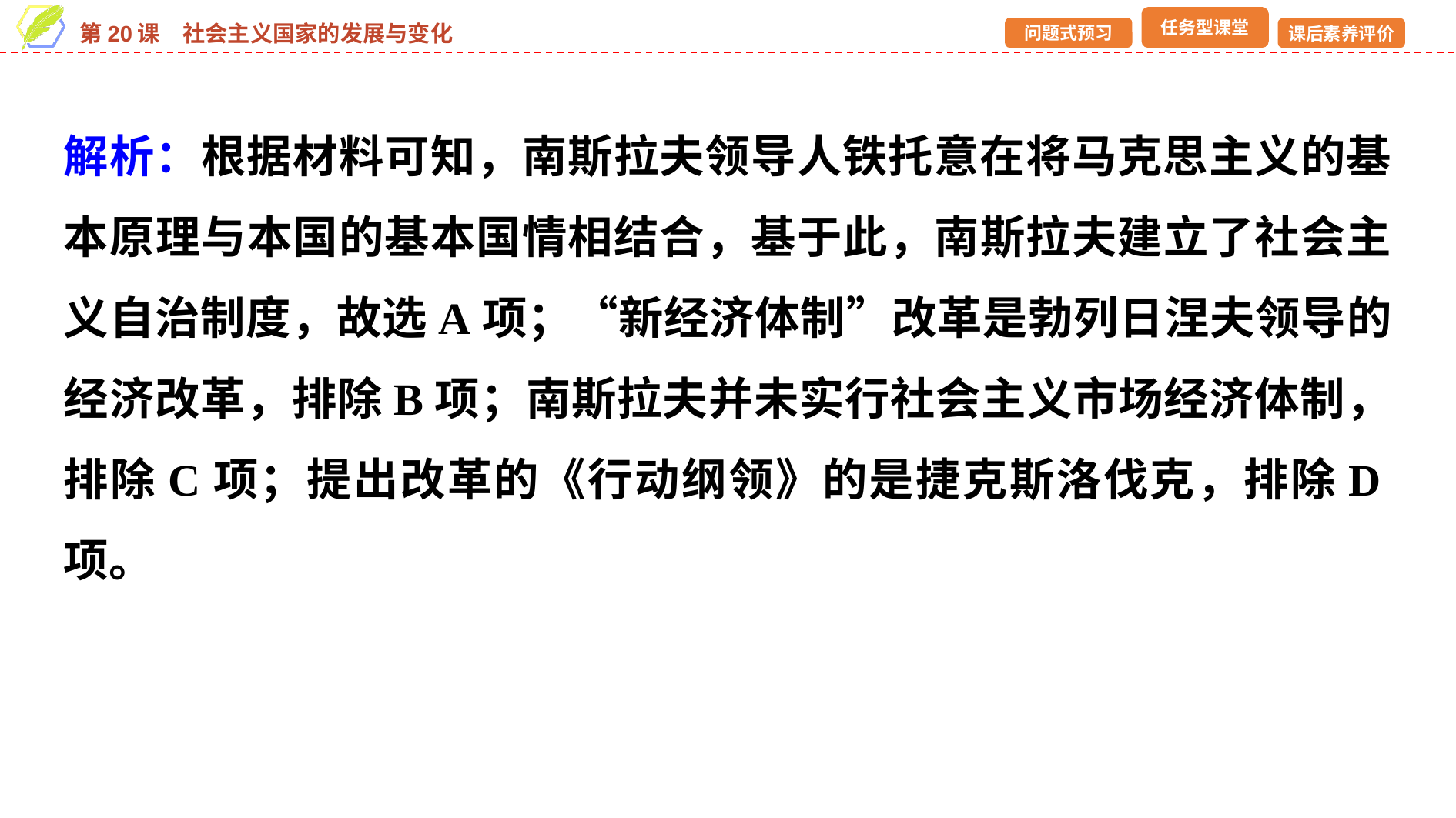

解析：根据材料可知，南斯拉夫领导人铁托意在将马克思主义的基本原理与本国的基本国情相结合，基于此，南斯拉夫建立了社会主义自治制度，故选A项；“新经济体制”改革是勃列日涅夫领导的经济改革，排除B项；南斯拉夫并未实行社会主义市场经济体制，排除C项；提出改革的《行动纲领》的是捷克斯洛伐克，排除D项。